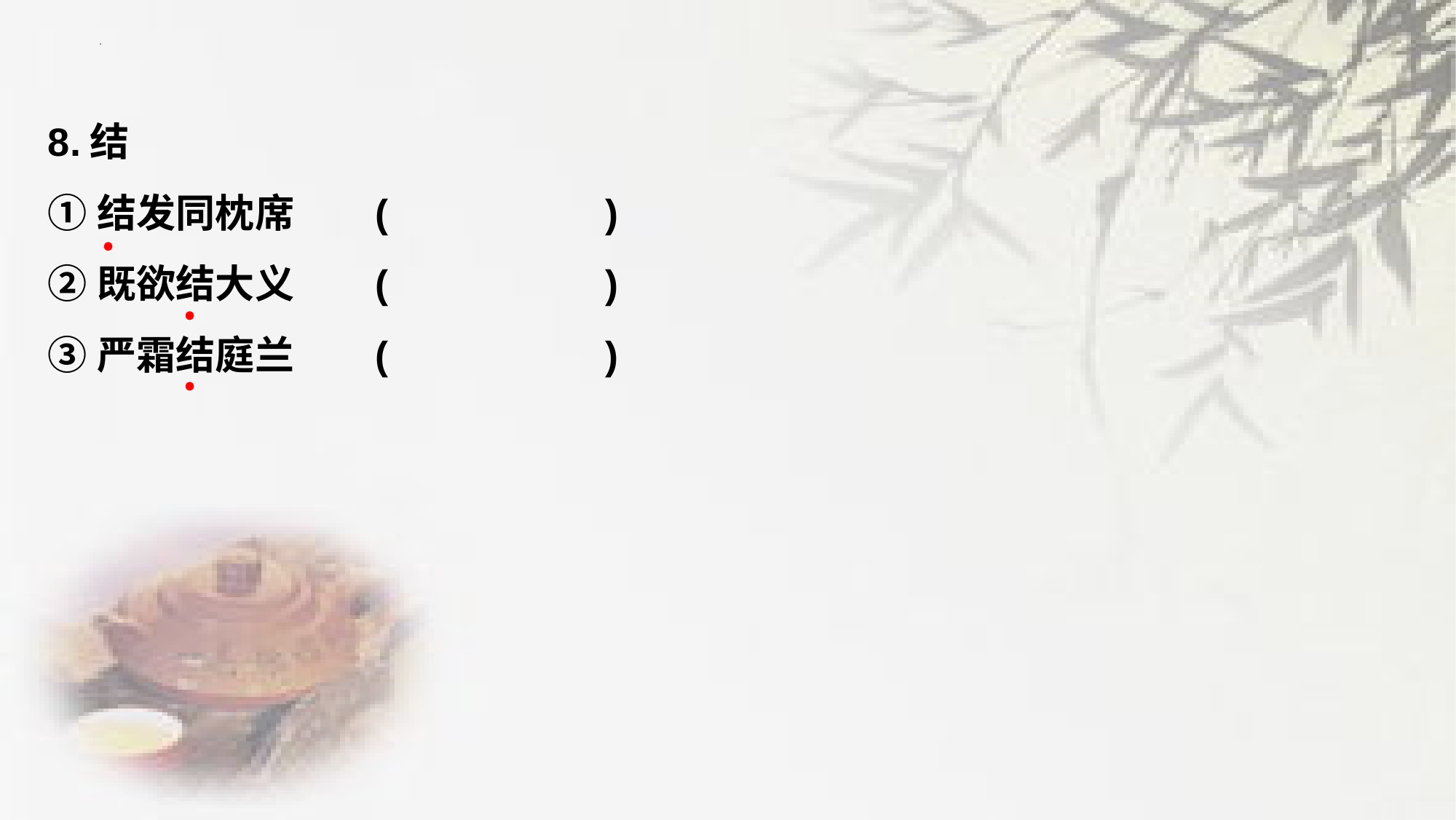

8.结
①结发同枕席	(　　　　　)
②既欲结大义	(　　　　　)
③严霜结庭兰	(　　　　　)
﹒
﹒
﹒